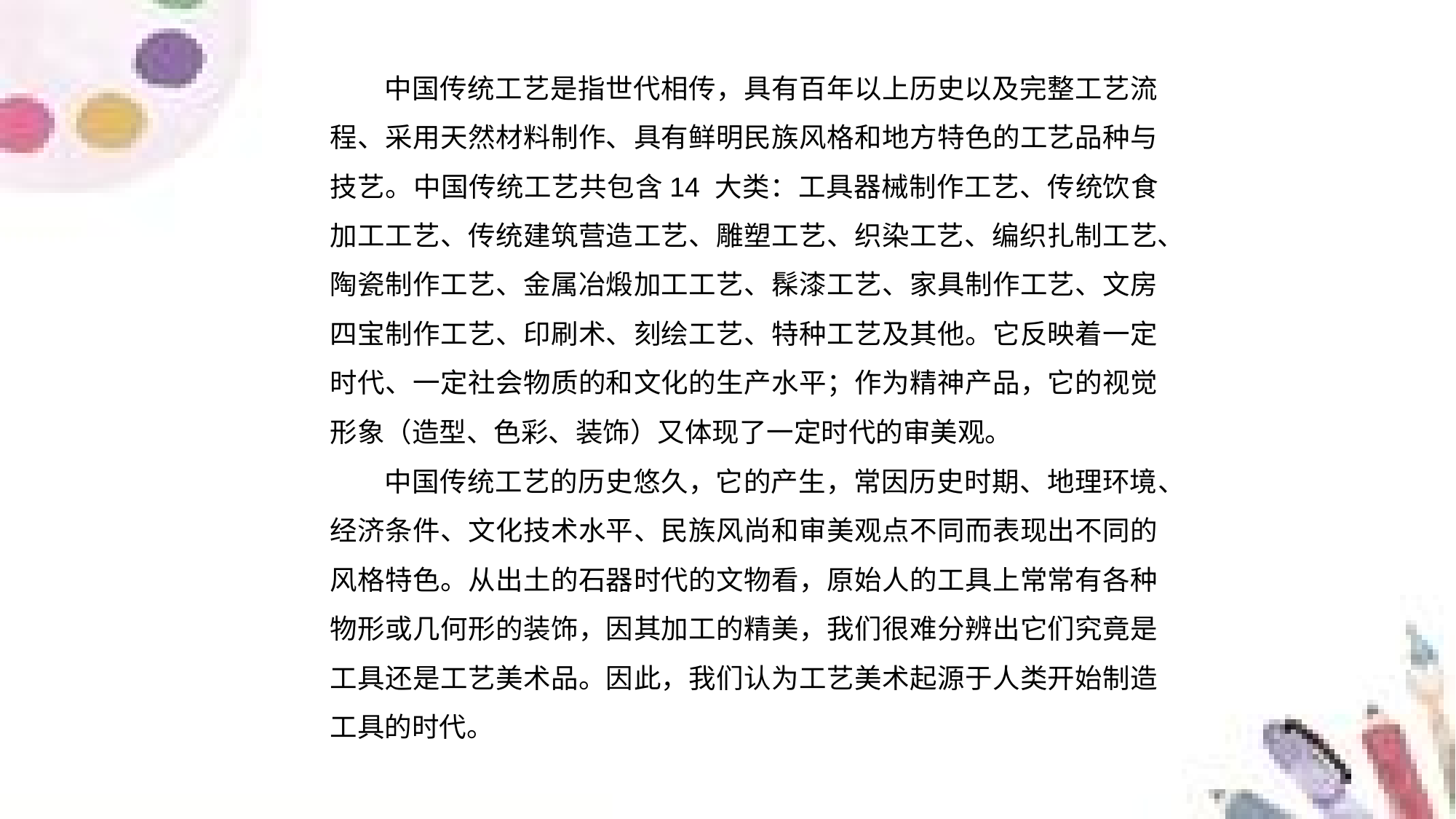

中国传统工艺是指世代相传，具有百年以上历史以及完整工艺流程、采用天然材料制作、具有鲜明民族风格和地方特色的工艺品种与技艺。中国传统工艺共包含14 大类：工具器械制作工艺、传统饮食加工工艺、传统建筑营造工艺、雕塑工艺、织染工艺、编织扎制工艺、陶瓷制作工艺、金属冶煅加工工艺、髹漆工艺、家具制作工艺、文房四宝制作工艺、印刷术、刻绘工艺、特种工艺及其他。它反映着一定时代、一定社会物质的和文化的生产水平；作为精神产品，它的视觉形象（造型、色彩、装饰）又体现了一定时代的审美观。
中国传统工艺的历史悠久，它的产生，常因历史时期、地理环境、经济条件、文化技术水平、民族风尚和审美观点不同而表现出不同的风格特色。从出土的石器时代的文物看，原始人的工具上常常有各种物形或几何形的装饰，因其加工的精美，我们很难分辨出它们究竟是工具还是工艺美术品。因此，我们认为工艺美术起源于人类开始制造工具的时代。
6